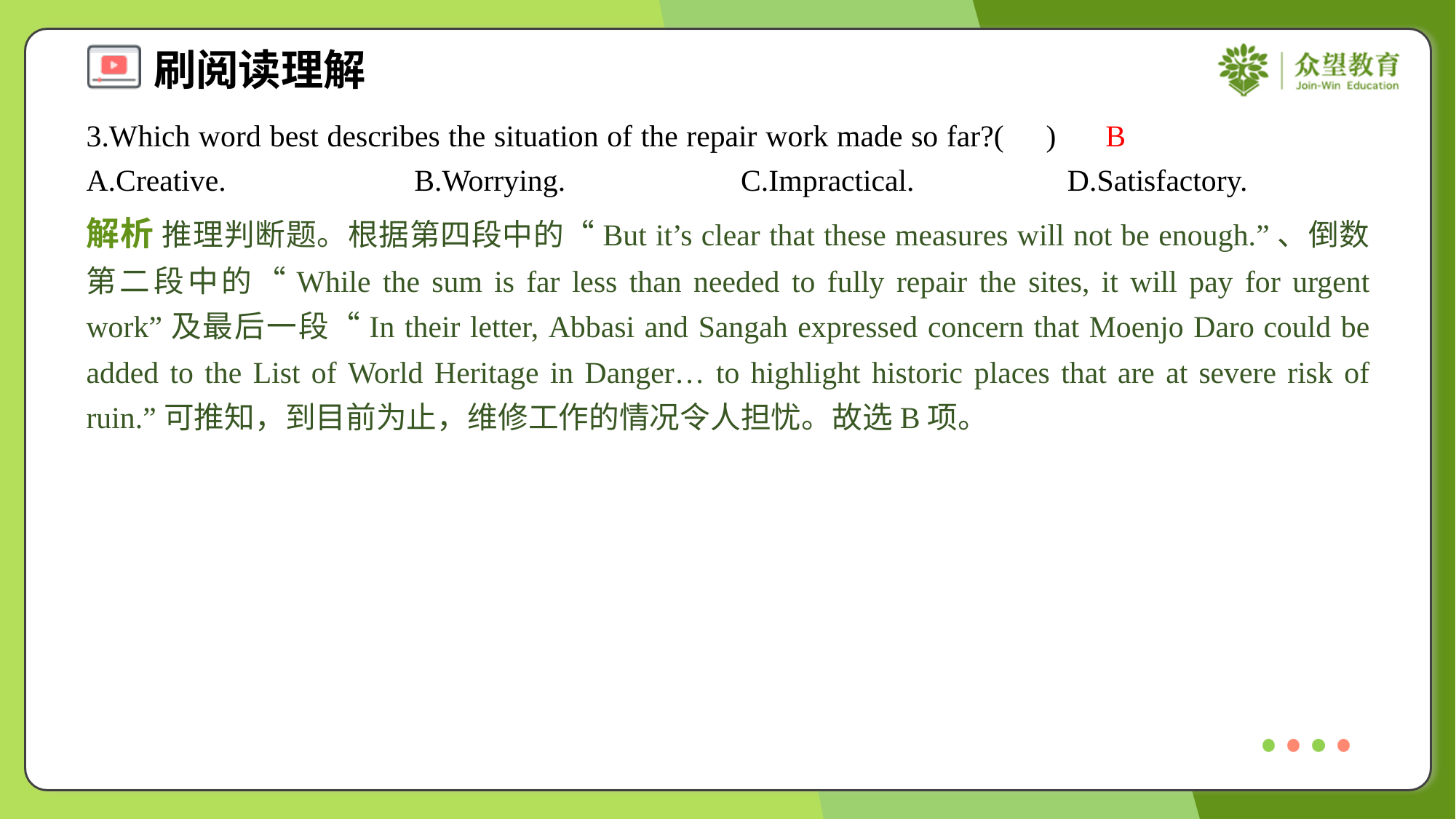

3.Which word best describes the situation of the repair work made so far?(     )
B
A.Creative.	B.Worrying.	C.Impractical.	D.Satisfactory.
解析 推理判断题。根据第四段中的“But it’s clear that these measures will not be enough.”、倒数第二段中的“While the sum is far less than needed to fully repair the sites, it will pay for urgent work”及最后一段“In their letter, Abbasi and Sangah expressed concern that Moenjo Daro could be added to the List of World Heritage in Danger… to highlight historic places that are at severe risk of ruin.”可推知，到目前为止，维修工作的情况令人担忧。故选B项。